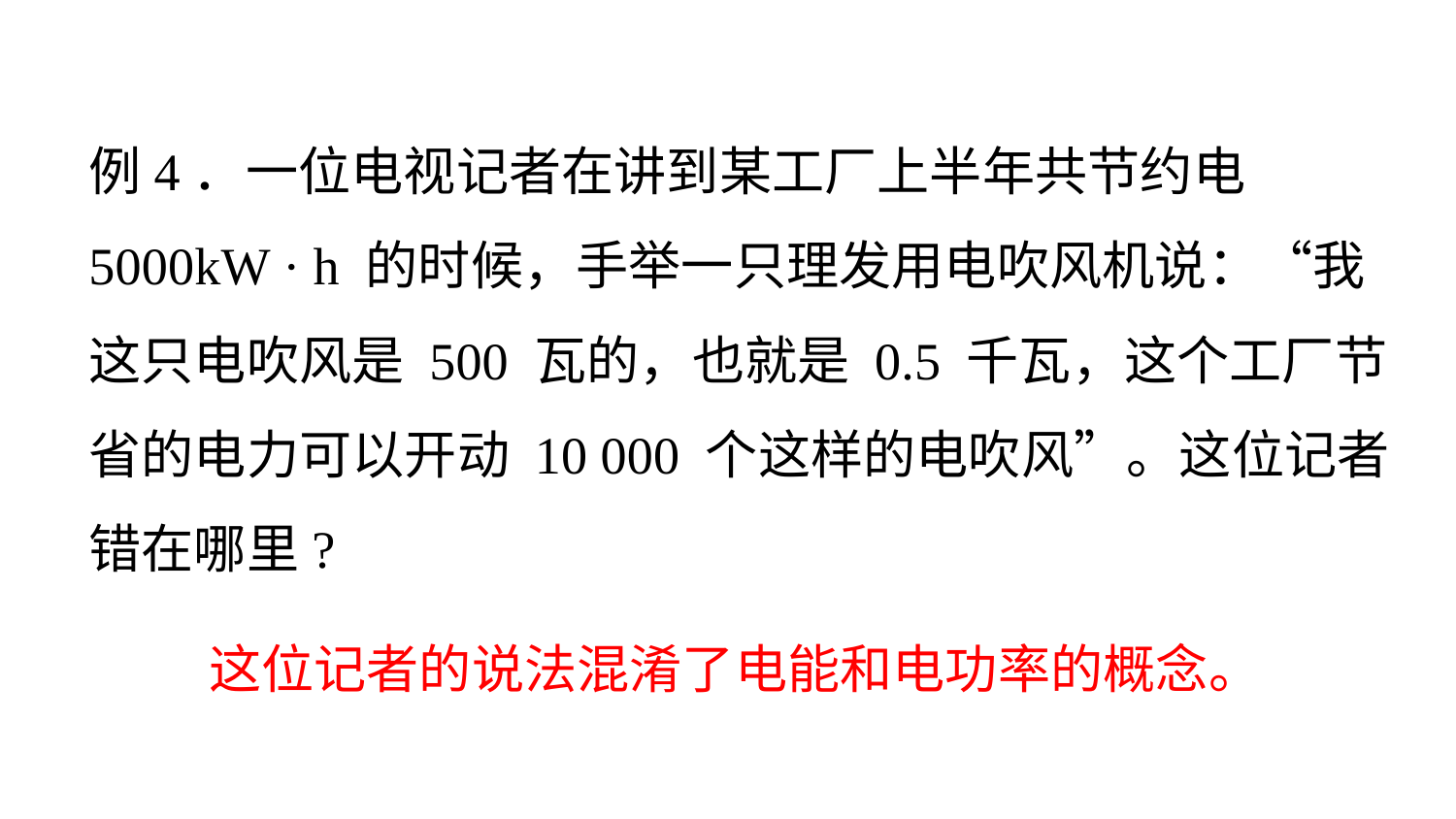

例4．一位电视记者在讲到某工厂上半年共节约电
5000kW · h 的时候，手举一只理发用电吹风机说：“我这只电吹风是 500 瓦的，也就是 0.5 千瓦，这个工厂节省的电力可以开动 10 000 个这样的电吹风”。这位记者错在哪里?
这位记者的说法混淆了电能和电功率的概念。